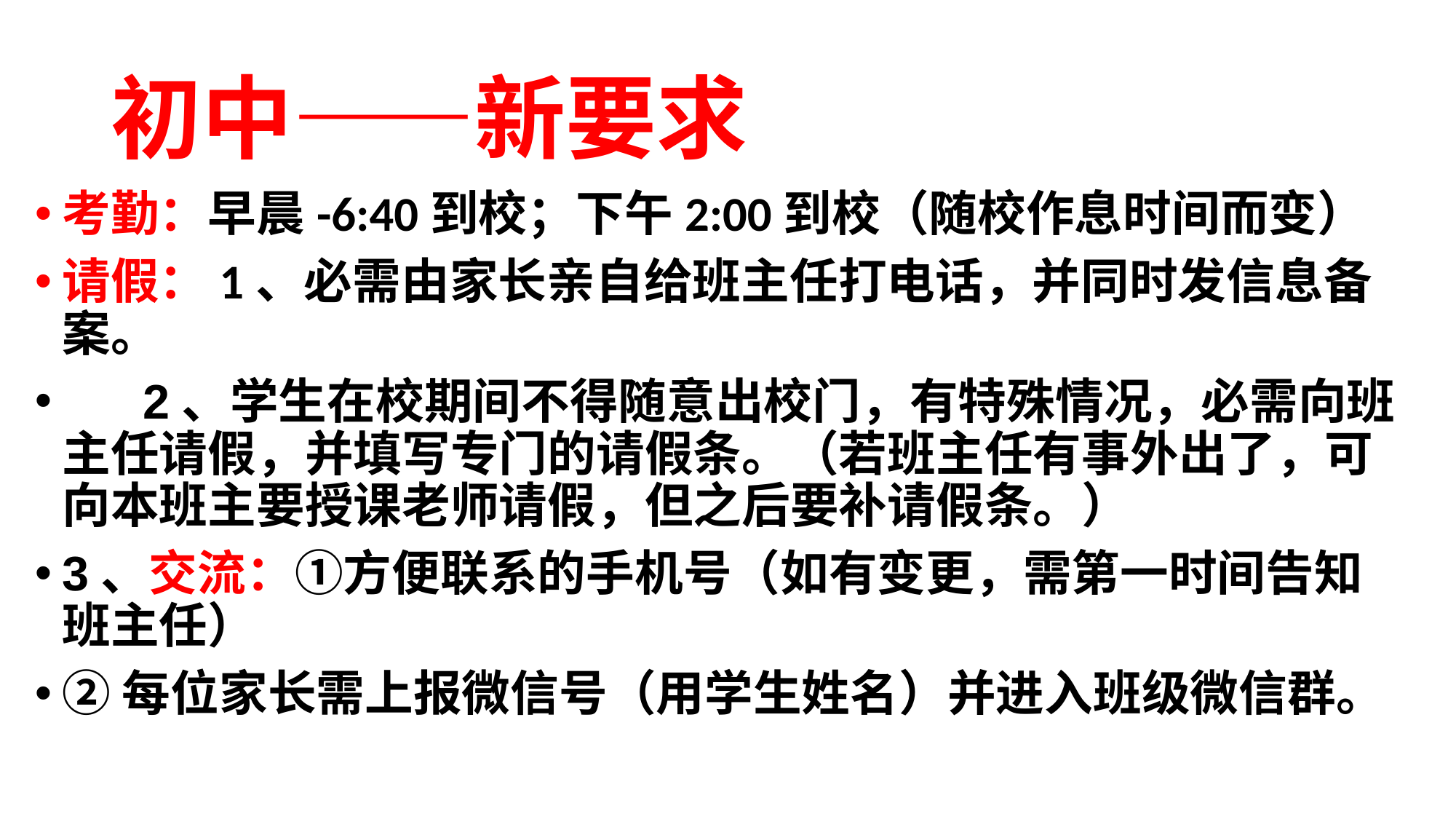

# 初中——新要求
考勤：早晨-6:40到校；下午2:00到校（随校作息时间而变）
请假：1、必需由家长亲自给班主任打电话，并同时发信息备案。
      2、学生在校期间不得随意出校门，有特殊情况，必需向班主任请假，并填写专门的请假条。（若班主任有事外出了，可向本班主要授课老师请假，但之后要补请假条。）
3、交流：①方便联系的手机号（如有变更，需第一时间告知班主任）
②每位家长需上报微信号（用学生姓名）并进入班级微信群。